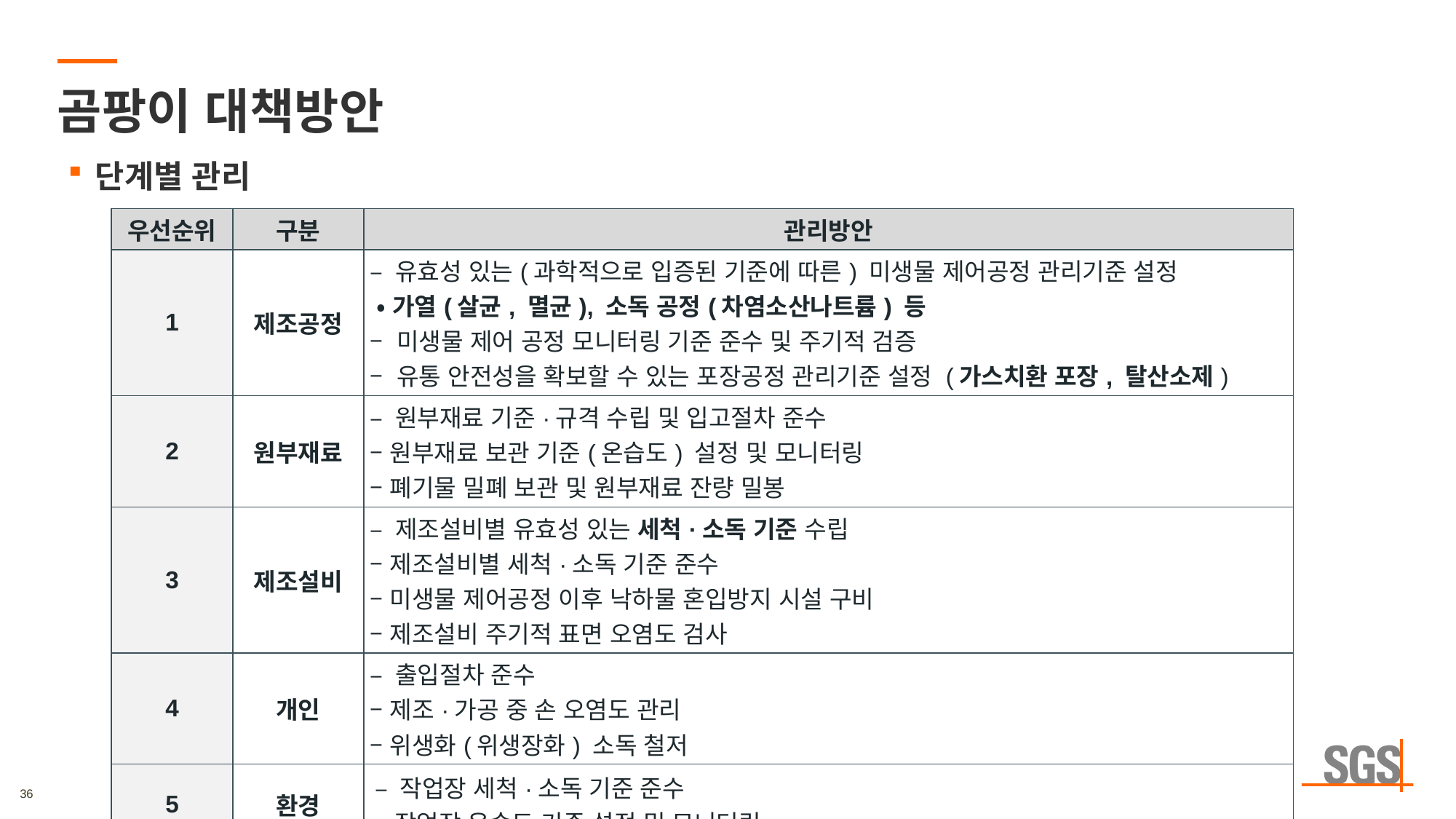

# 곰팡이 대책방안
단계별 관리
| 우선순위 | 구분 | 관리방안 |
| --- | --- | --- |
| 1 | 제조공정 | – 유효성 있는(과학적으로 입증된 기준에 따른) 미생물 제어공정 관리기준 설정 • 가열(살균, 멸균), 소독 공정(차염소산나트륨) 등 – 미생물 제어 공정 모니터링 기준 준수 및 주기적 검증 – 유통 안전성을 확보할 수 있는 포장공정 관리기준 설정 (가스치환 포장, 탈산소제) |
| 2 | 원부재료 | – 원부재료 기준·규격 수립 및 입고절차 준수 – 원부재료 보관 기준(온습도) 설정 및 모니터링 – 폐기물 밀폐 보관 및 원부재료 잔량 밀봉 |
| 3 | 제조설비 | – 제조설비별 유효성 있는 세척·소독 기준 수립 – 제조설비별 세척·소독 기준 준수 – 미생물 제어공정 이후 낙하물 혼입방지 시설 구비 – 제조설비 주기적 표면 오염도 검사 |
| 4 | 개인 | – 출입절차 준수 – 제조·가공 중 손 오염도 관리 – 위생화(위생장화) 소독 철저 |
| 5 | 환경 | – 작업장 세척·소독 기준 준수 – 작업장 온습도 기준 설정 및 모니터링 |